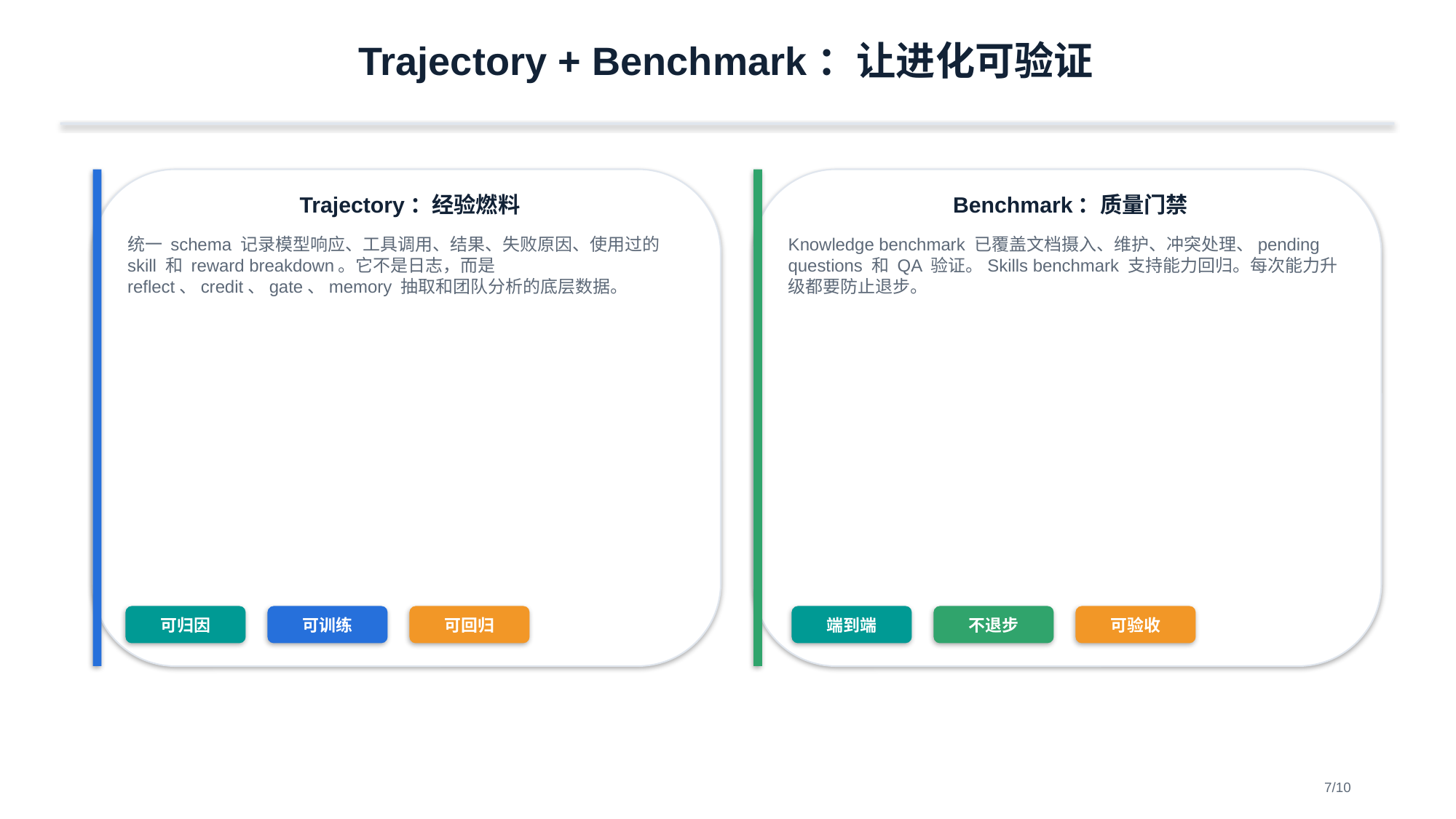

Trajectory + Benchmark：让进化可验证

Trajectory：经验燃料
Benchmark：质量门禁
统一 schema 记录模型响应、工具调用、结果、失败原因、使用过的 skill 和 reward breakdown。它不是日志，而是 reflect、credit、gate、memory 抽取和团队分析的底层数据。
Knowledge benchmark 已覆盖文档摄入、维护、冲突处理、pending questions 和 QA 验证。Skills benchmark 支持能力回归。每次能力升级都要防止退步。
可归因
可训练
可回归
端到端
不退步
可验收
7/10